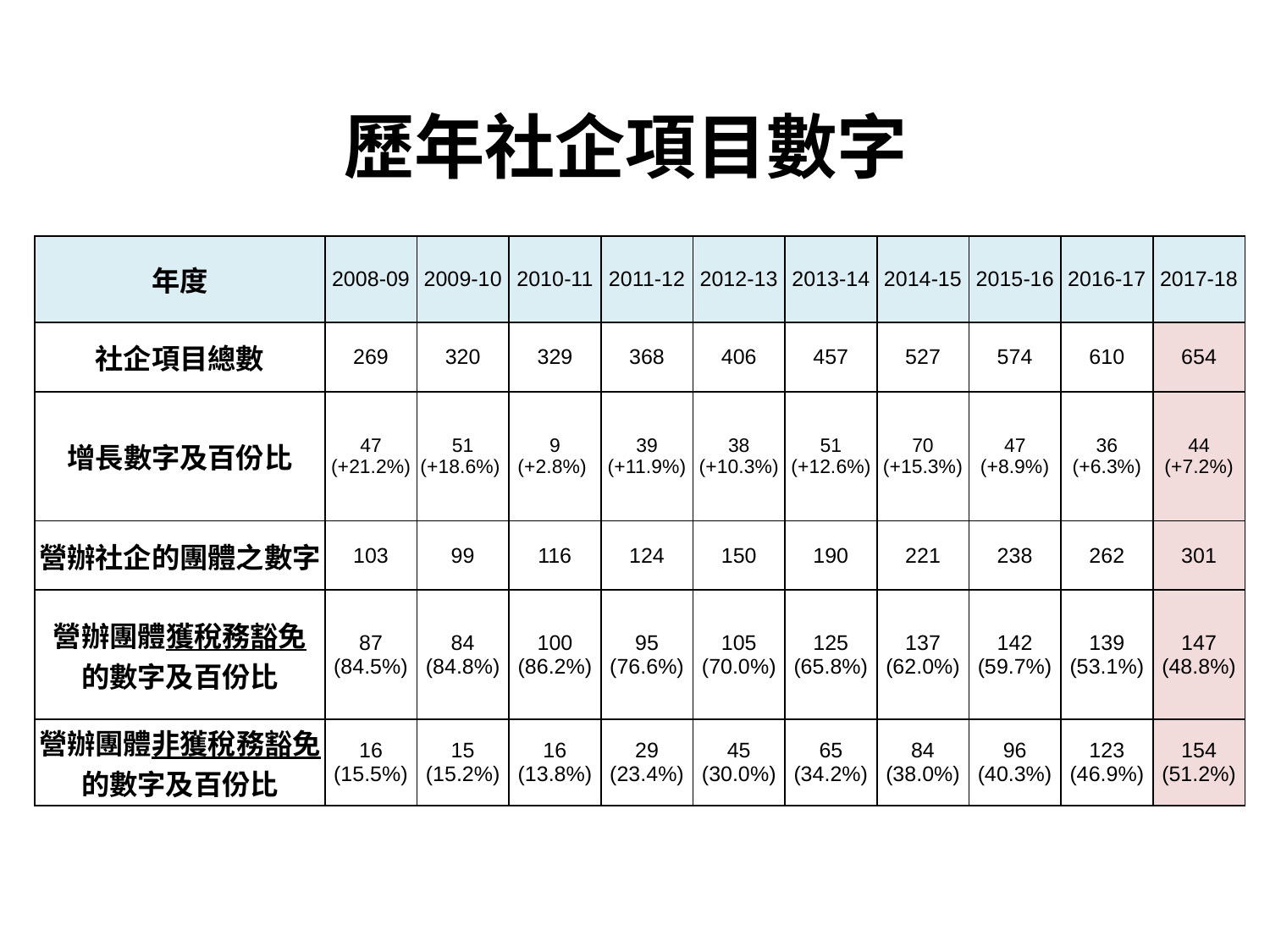

# 歷年社企項目數字
| 年度 | 2008-09 | 2009-10 | 2010-11 | 2011-12 | 2012-13 | 2013-14 | 2014-15 | 2015-16 | 2016-17 | 2017-18 |
| --- | --- | --- | --- | --- | --- | --- | --- | --- | --- | --- |
| 社企項目總數 | 269 | 320 | 329 | 368 | 406 | 457 | 527 | 574 | 610 | 654 |
| 增長數字及百份比 | 47 (+21.2%) | 51 (+18.6%) | 9 (+2.8%) | 39 (+11.9%) | 38 (+10.3%) | 51 (+12.6%) | 70 (+15.3%) | 47 (+8.9%) | 36 (+6.3%) | 44 (+7.2%) |
| 營辦社企的團體之數字 | 103 | 99 | 116 | 124 | 150 | 190 | 221 | 238 | 262 | 301 |
| 營辦團體獲稅務豁免 的數字及百份比 | 87 (84.5%) | 84 (84.8%) | 100 (86.2%) | 95 (76.6%) | 105 (70.0%) | 125 (65.8%) | 137 (62.0%) | 142 (59.7%) | 139 (53.1%) | 147 (48.8%) |
| 營辦團體非獲稅務豁免 的數字及百份比 | 16 (15.5%) | 15 (15.2%) | 16 (13.8%) | 29 (23.4%) | 45 (30.0%) | 65 (34.2%) | 84 (38.0%) | 96 (40.3%) | 123 (46.9%) | 154 (51.2%) |